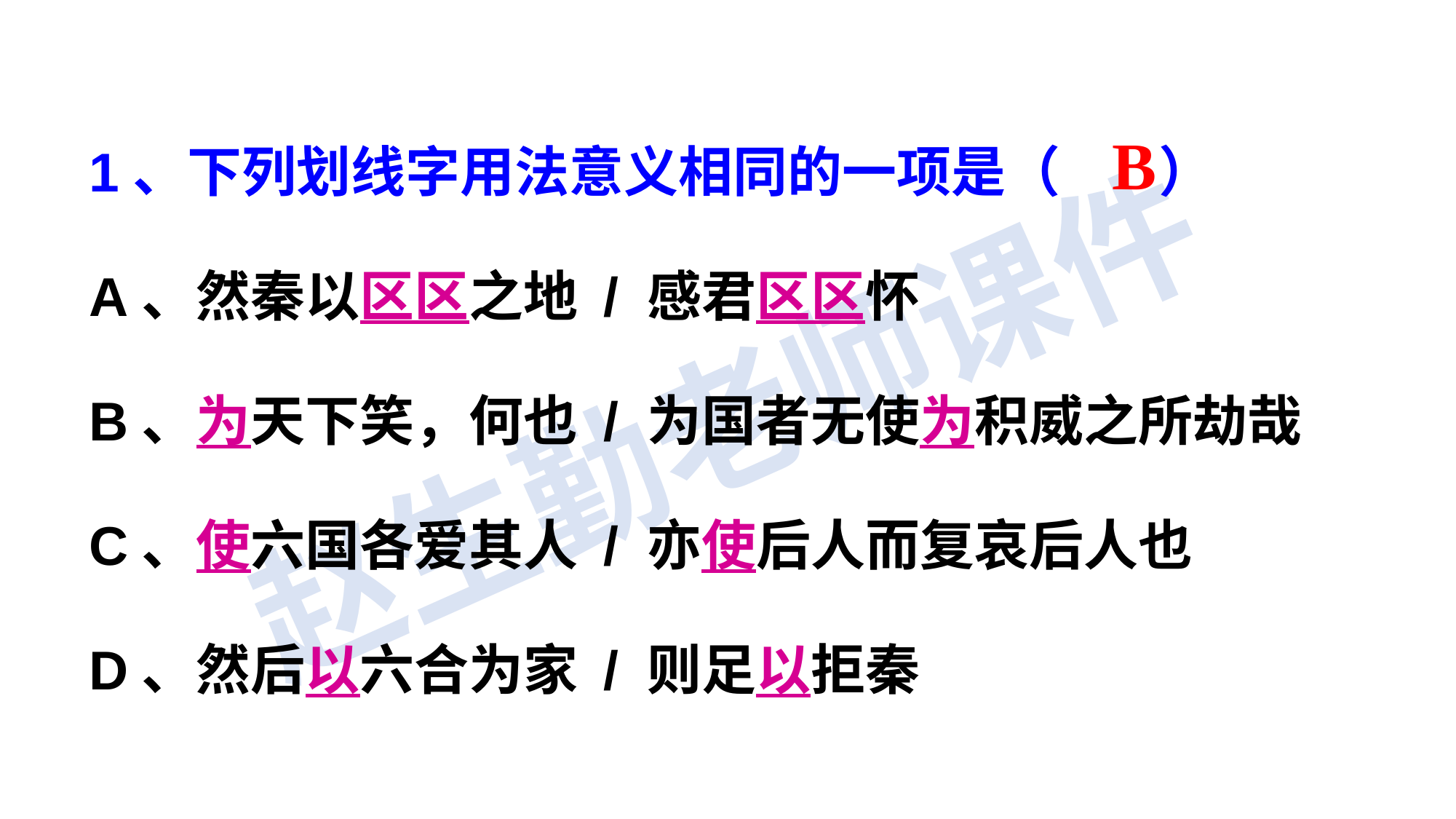

1、下列划线字用法意义相同的一项是（        ）
A、然秦以区区之地 / 感君区区怀
B、为天下笑，何也 / 为国者无使为积威之所劫哉
C、使六国各爱其人 / 亦使后人而复哀后人也
D、然后以六合为家 / 则足以拒秦
B